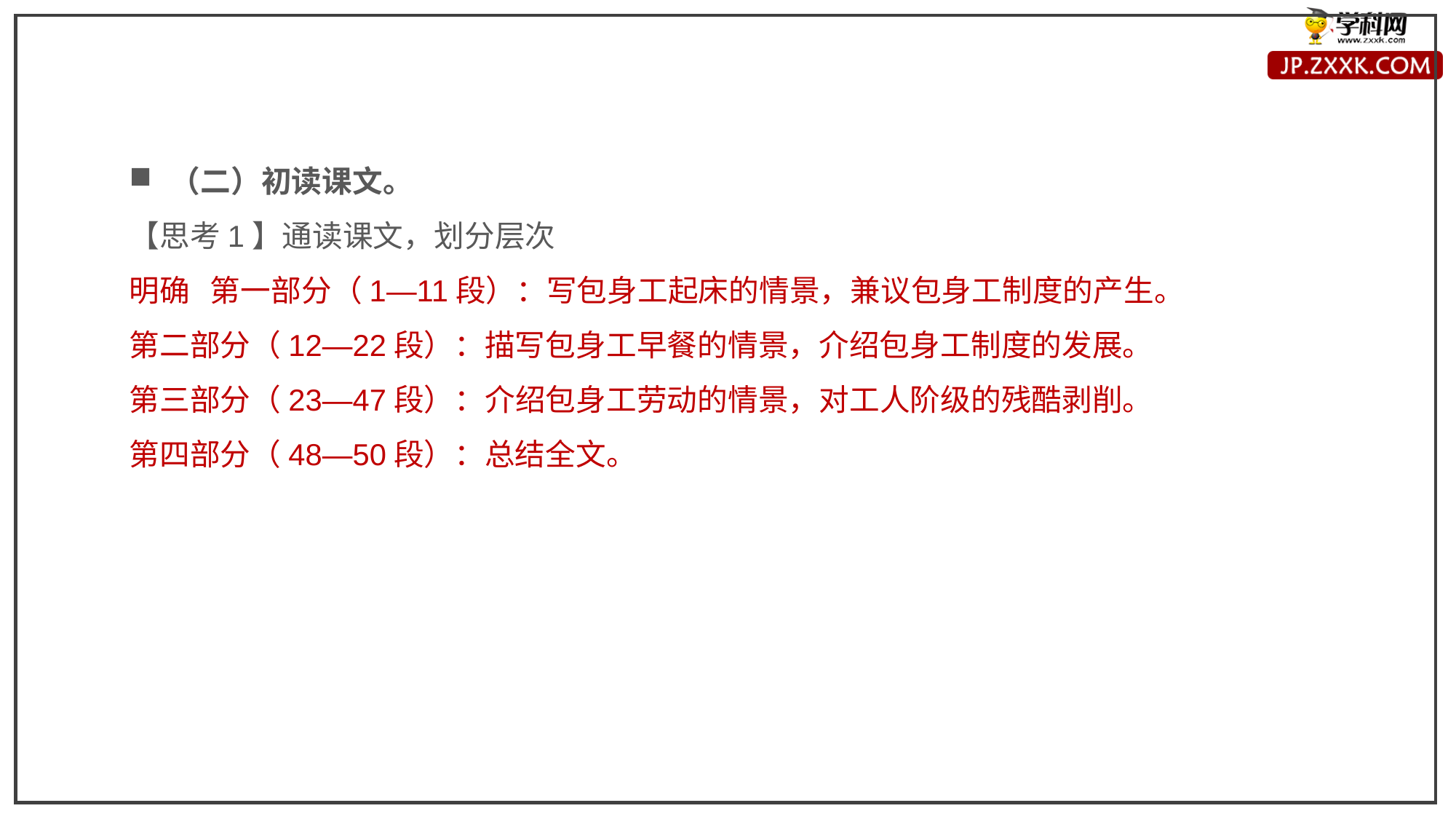

（二）初读课文。
【思考1】通读课文，划分层次
明确   第一部分（1—11段）：写包身工起床的情景，兼议包身工制度的产生。
第二部分（12—22段）：描写包身工早餐的情景，介绍包身工制度的发展。
第三部分（23—47段）：介绍包身工劳动的情景，对工人阶级的残酷剥削。
第四部分（48—50段）：总结全文。